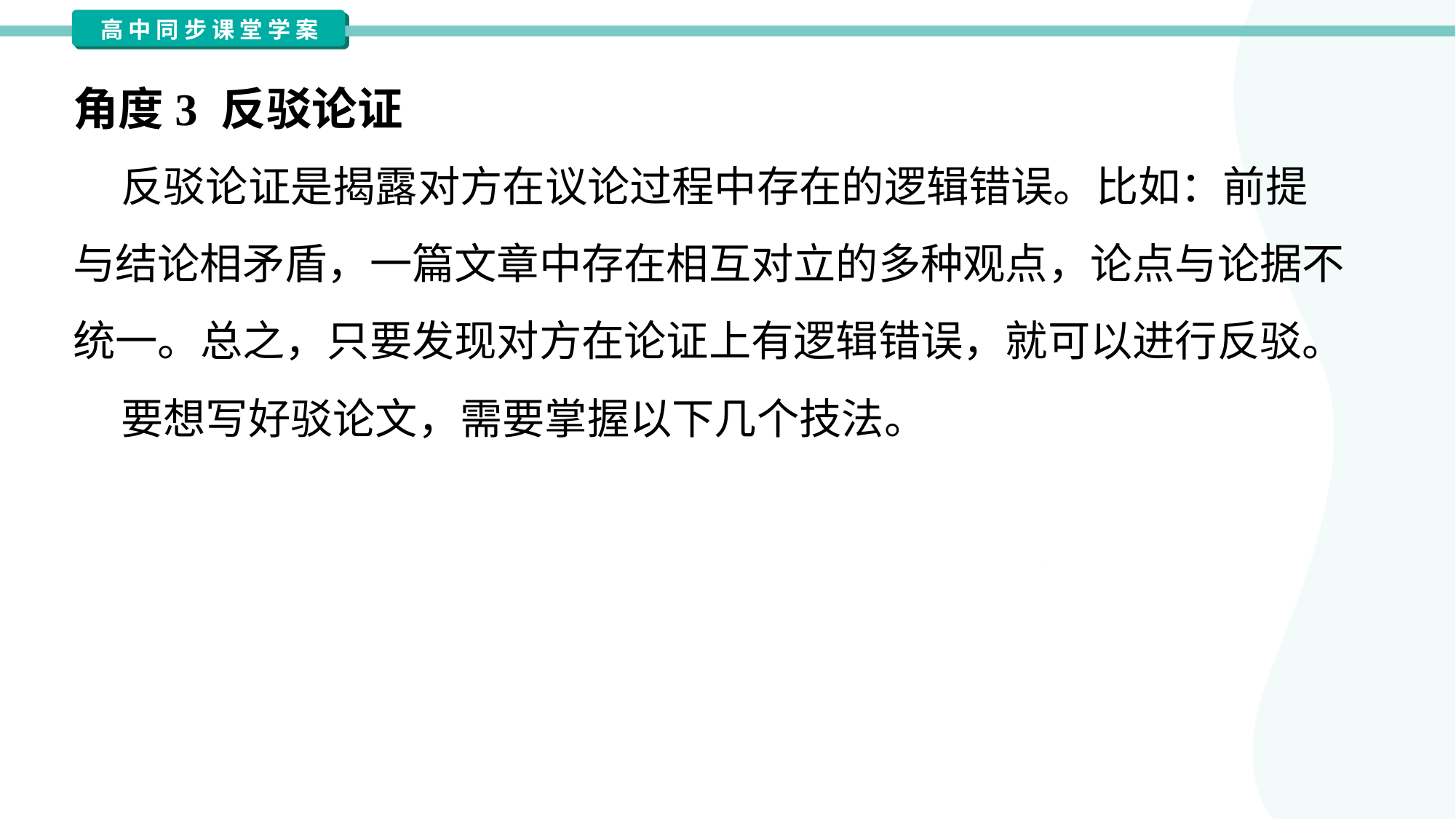

角度3 反驳论证
    反驳论证是揭露对方在议论过程中存在的逻辑错误。比如：前提
与结论相矛盾，一篇文章中存在相互对立的多种观点，论点与论据不
统一。总之，只要发现对方在论证上有逻辑错误，就可以进行反驳。
    要想写好驳论文，需要掌握以下几个技法。